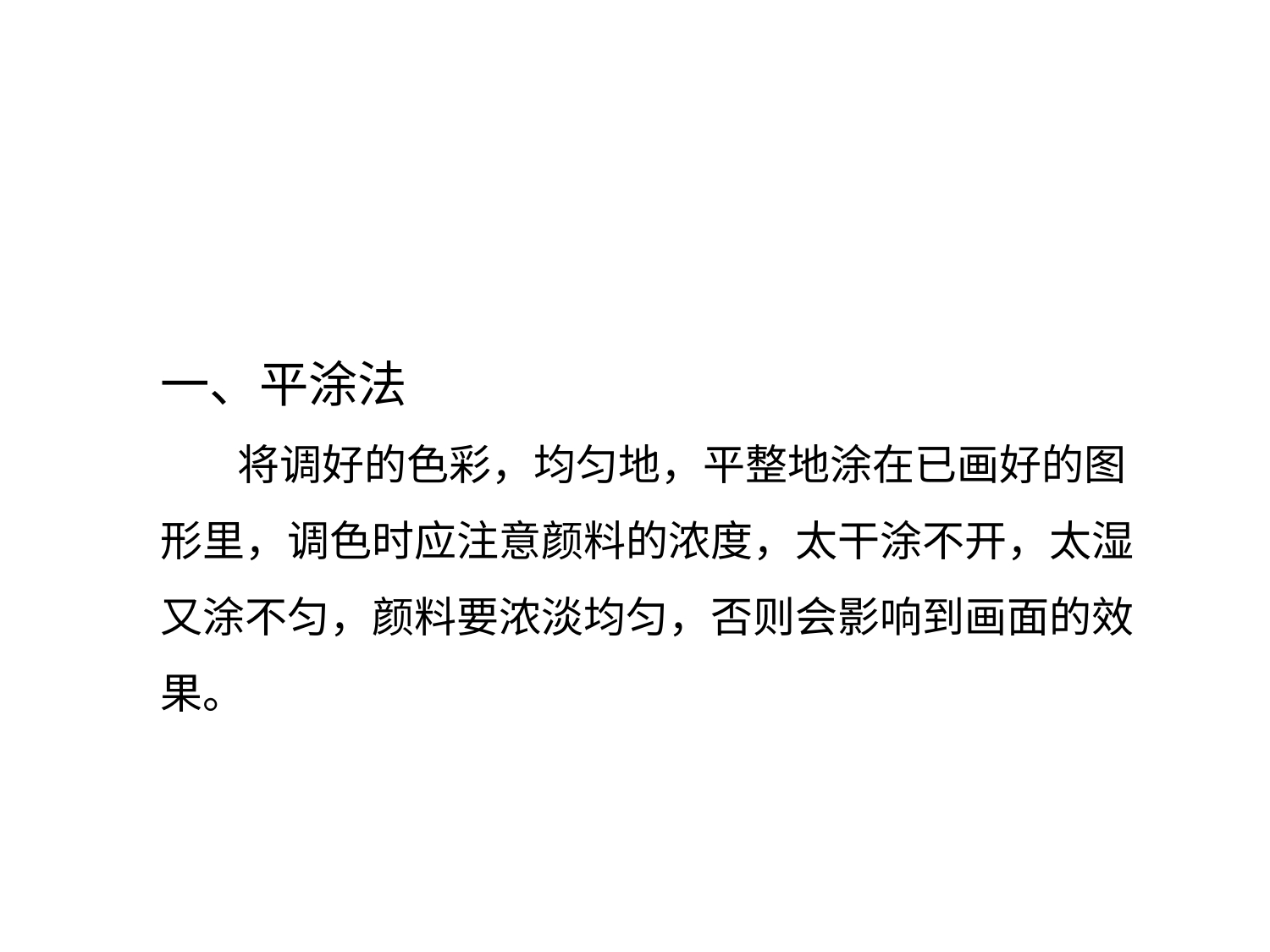

一、平涂法
       将调好的色彩，均匀地，平整地涂在已画好的图形里，调色时应注意颜料的浓度，太干涂不开，太湿又涂不匀，颜料要浓淡均匀，否则会影响到画面的效果。